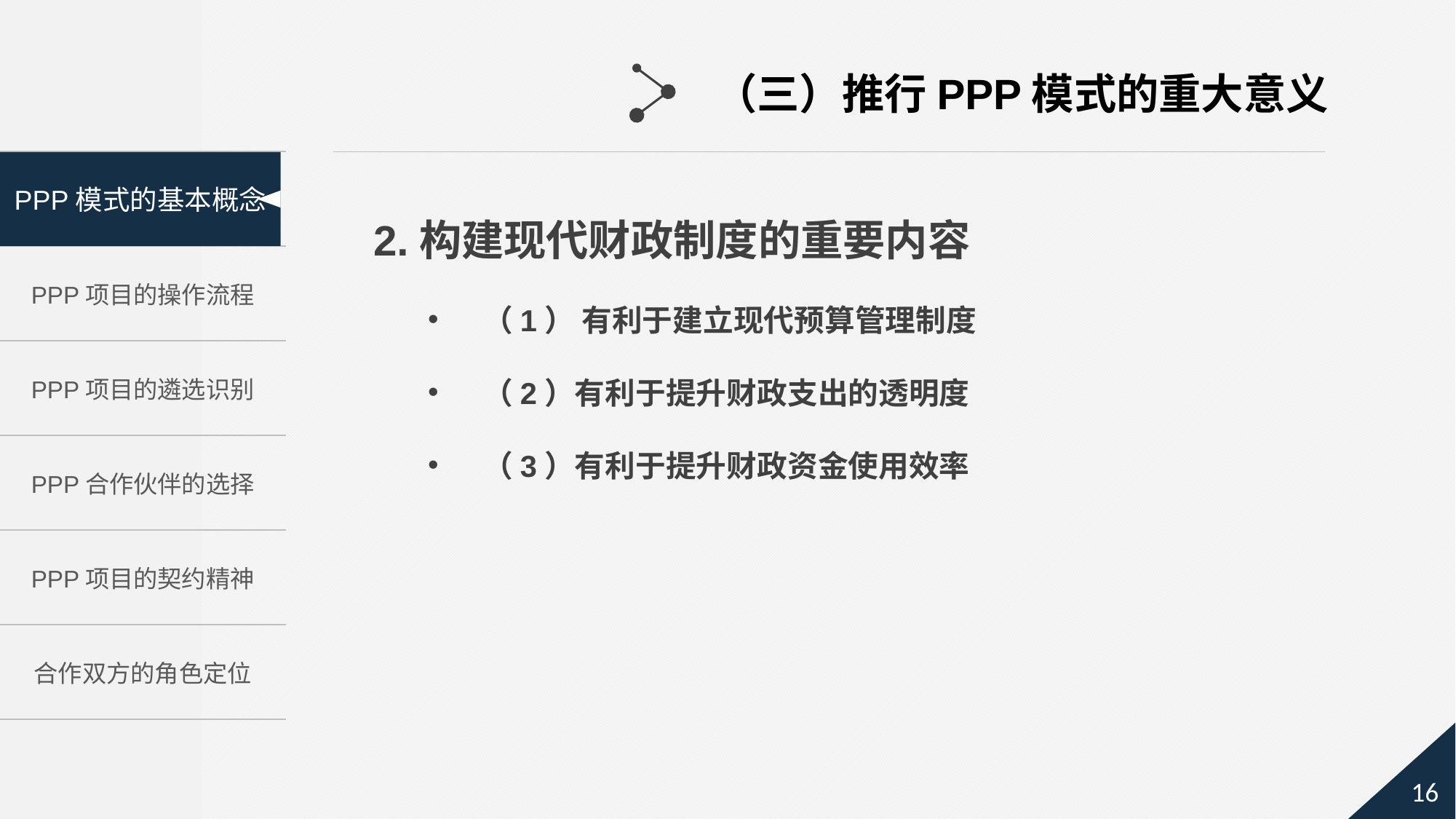

（三）推行PPP模式的重大意义
2.构建现代财政制度的重要内容

（1） 有利于建立现代预算管理制度

（2）有利于提升财政支出的透明度

（3）有利于提升财政资金使用效率